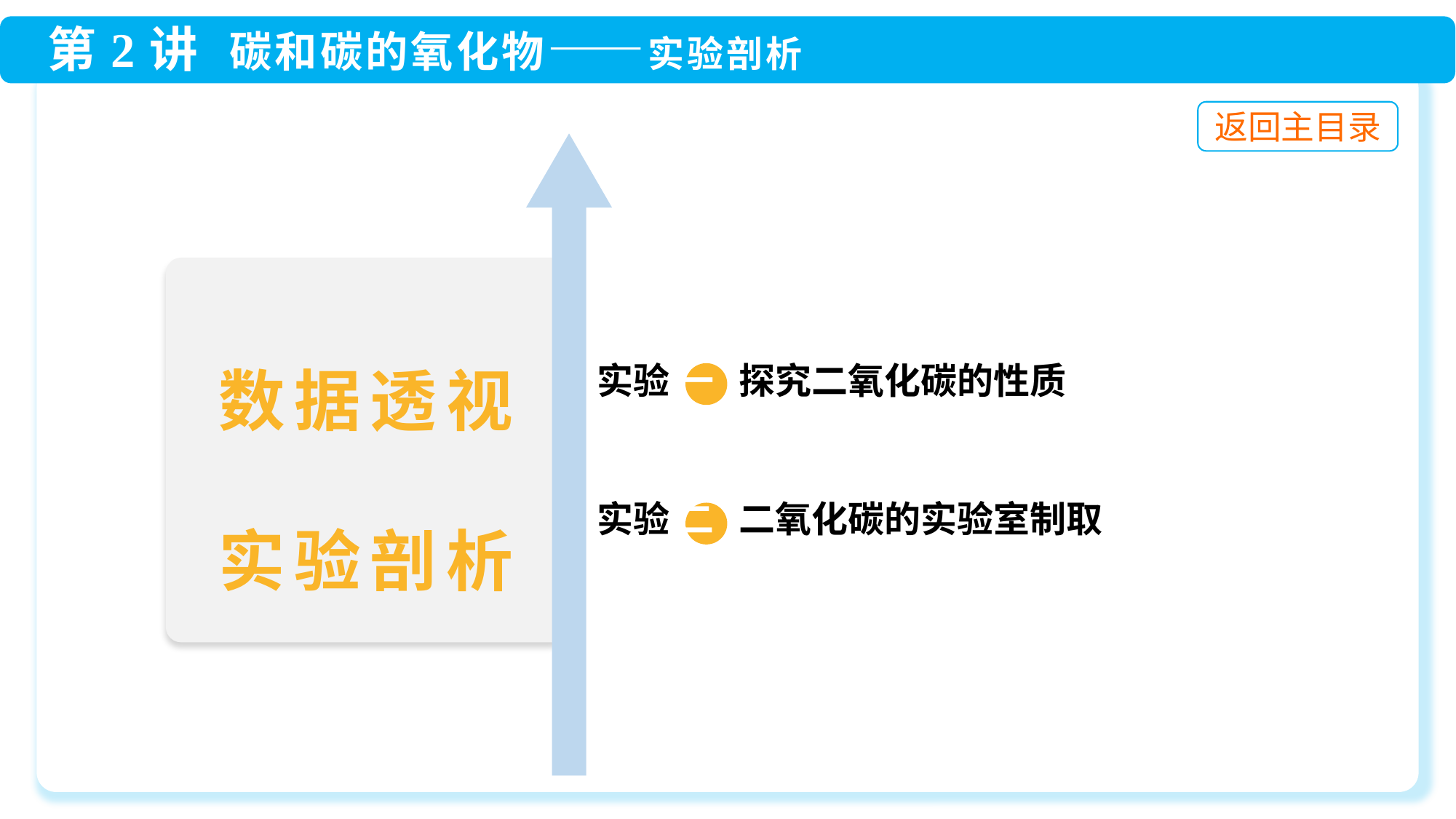

实验 一   探究二氧化碳的性质
实验 二   二氧化碳的实验室制取
数据透视
实验剖析